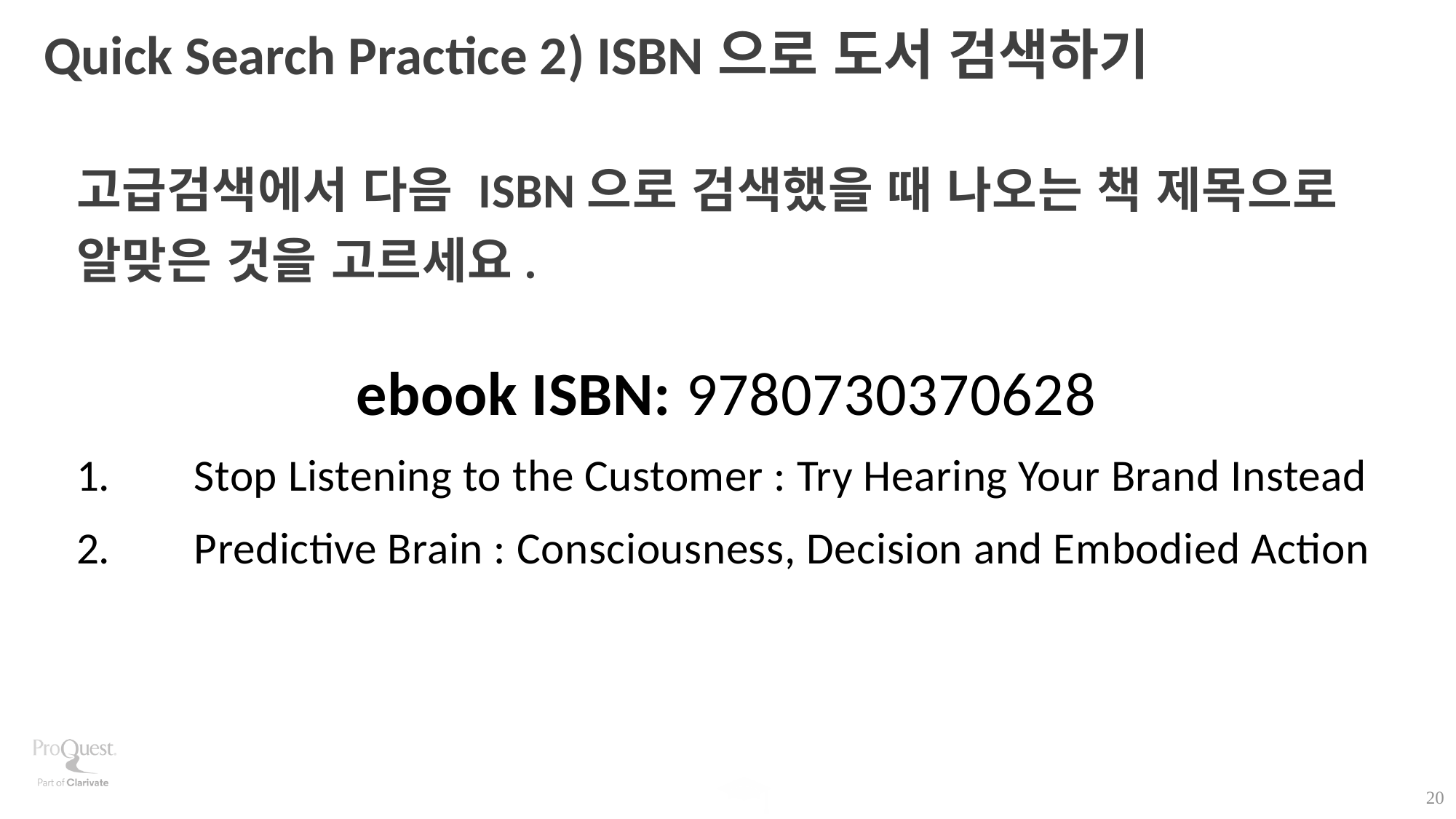

# Quick Search Practice 2) ISBN으로 도서 검색하기
고급검색에서 다음 ISBN으로 검색했을 때 나오는 책 제목으로 알맞은 것을 고르세요.

ebook ISBN: 9780730370628
Stop Listening to the Customer : Try Hearing Your Brand Instead
Predictive Brain : Consciousness, Decision and Embodied Action
20